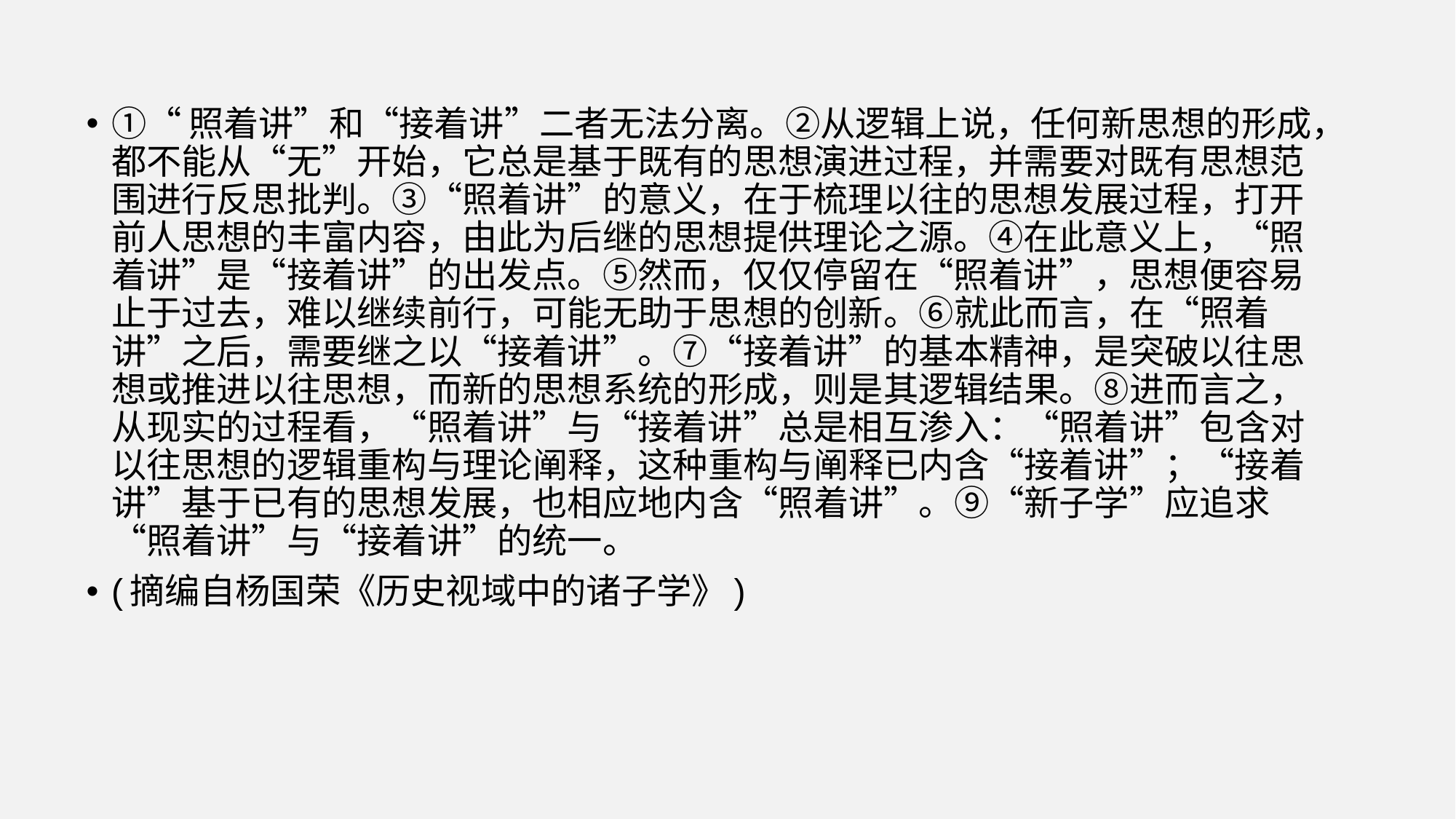

①“照着讲”和“接着讲”二者无法分离。②从逻辑上说，任何新思想的形成，都不能从“无”开始，它总是基于既有的思想演进过程，并需要对既有思想范围进行反思批判。③“照着讲”的意义，在于梳理以往的思想发展过程，打开前人思想的丰富内容，由此为后继的思想提供理论之源。④在此意义上，“照着讲”是“接着讲”的出发点。⑤然而，仅仅停留在“照着讲”，思想便容易止于过去，难以继续前行，可能无助于思想的创新。⑥就此而言，在“照着讲”之后，需要继之以“接着讲”。⑦“接着讲”的基本精神，是突破以往思想或推进以往思想，而新的思想系统的形成，则是其逻辑结果。⑧进而言之，从现实的过程看，“照着讲”与“接着讲”总是相互渗入：“照着讲”包含对以往思想的逻辑重构与理论阐释，这种重构与阐释已内含“接着讲”；“接着讲”基于已有的思想发展，也相应地内含“照着讲”。⑨“新子学”应追求“照着讲”与“接着讲”的统一。
(摘编自杨国荣《历史视域中的诸子学》)